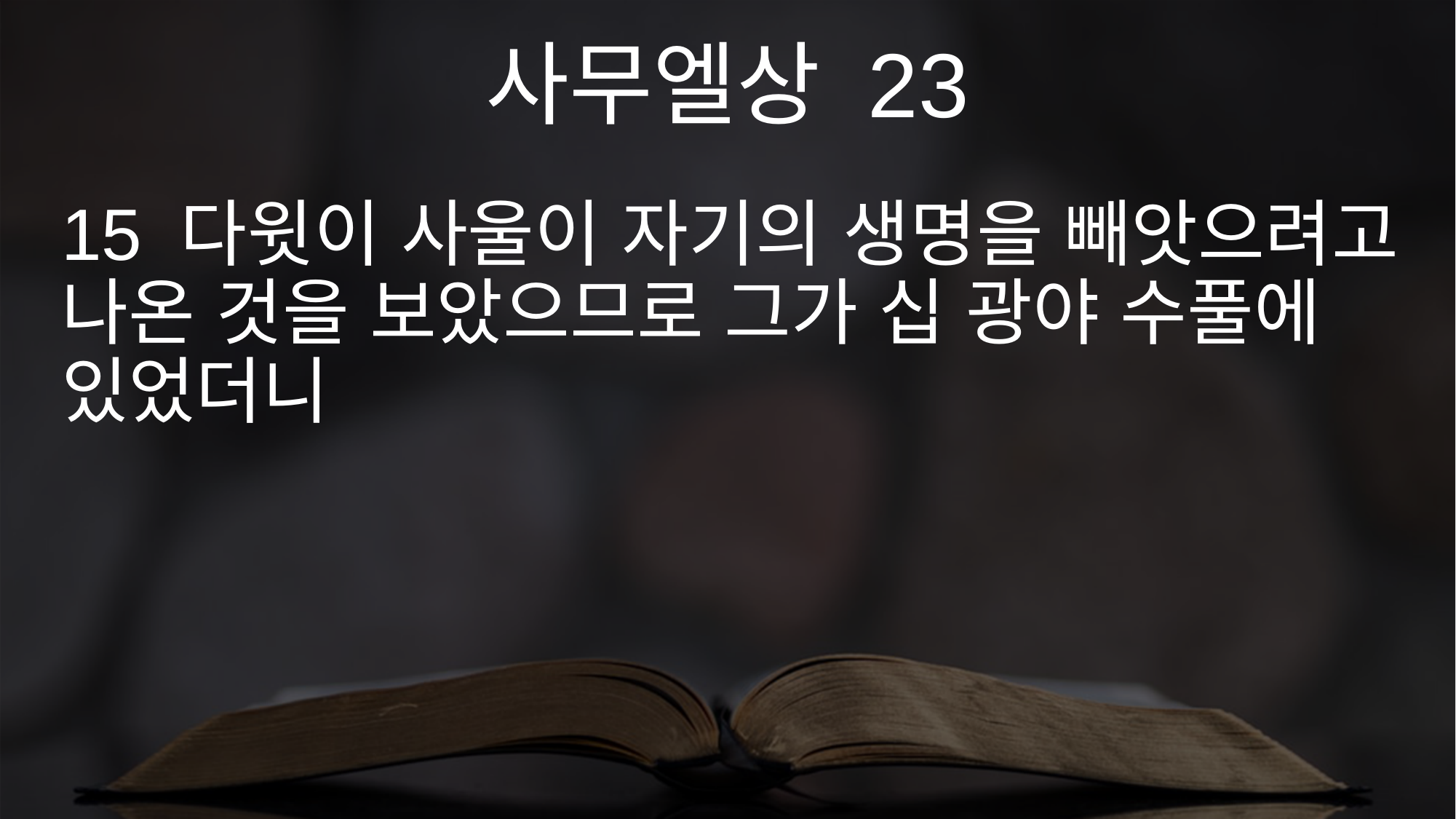

사무엘상 23
15 다윗이 사울이 자기의 생명을 빼앗으려고 나온 것을 보았으므로 그가 십 광야 수풀에 있었더니